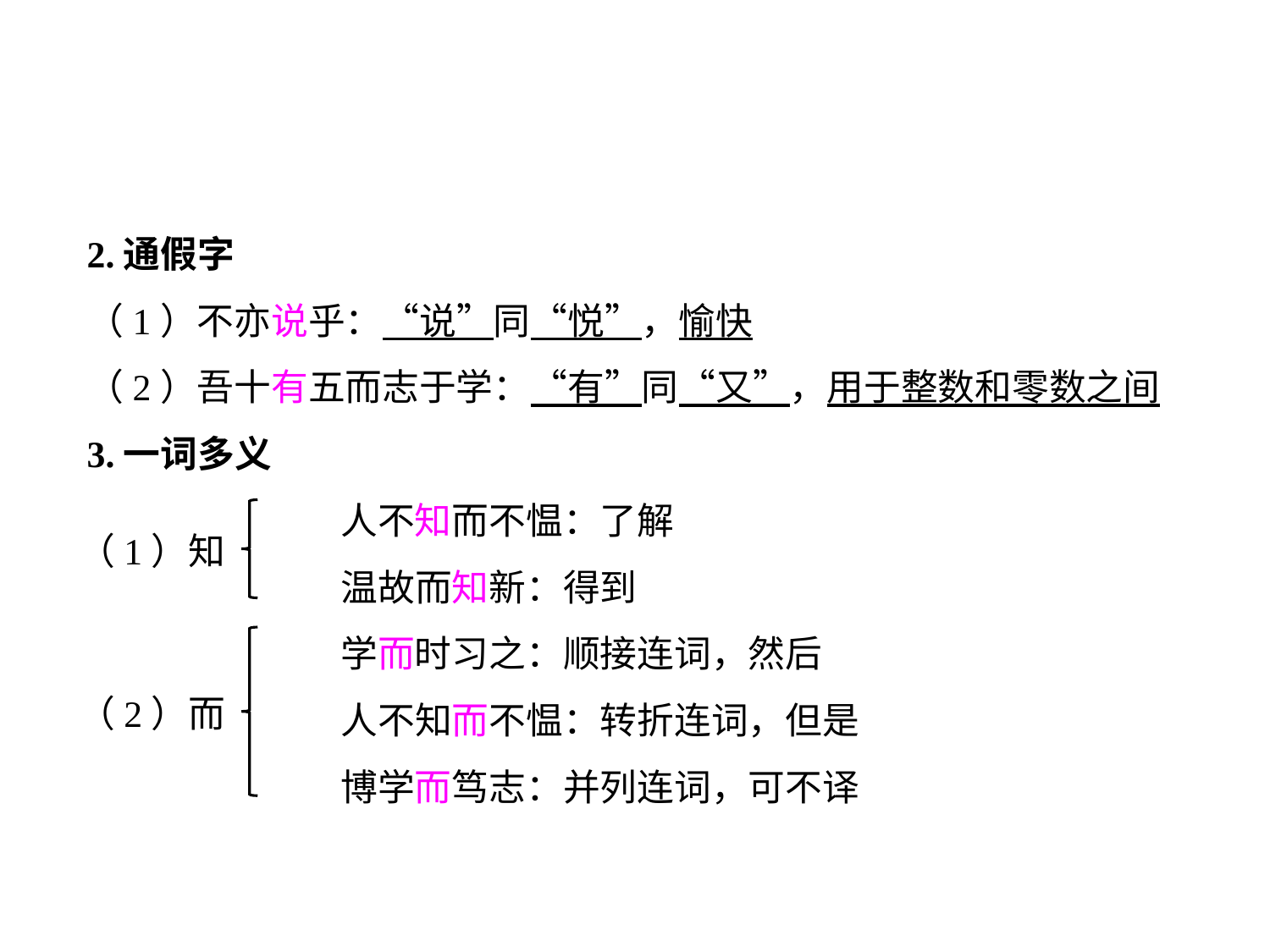

2.通假字
（1）不亦说乎：“说”同“悦”，愉快
（2）吾十有五而志于学：“有”同“又”，用于整数和零数之间
3.一词多义
		人不知而不愠：了解
		温故而知新：得到
		学而时习之：顺接连词，然后
		人不知而不愠：转折连词，但是
		博学而笃志：并列连词，可不译

（1）知

（2）而